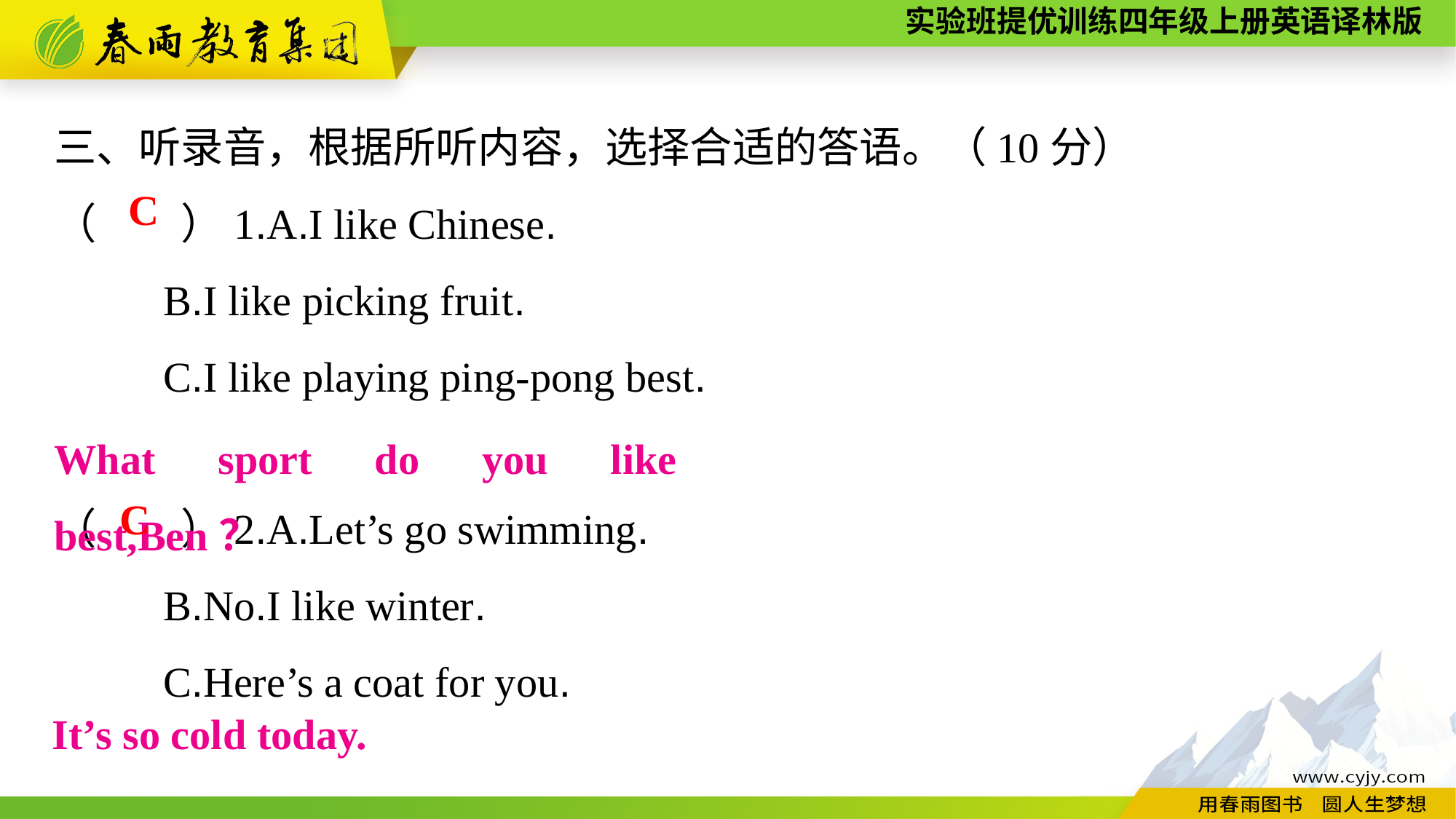

三、听录音，根据所听内容，选择合适的答语。（10分）
（　　）1.A.I like Chinese.
	B.I like picking fruit.
	C.I like playing ping-pong best.

（　　）2.A.Let’s go swimming.
	B.No.I like winter.
	C.Here’s a coat for you.
C
What sport do you like best,Ben？
C
It’s so cold today.